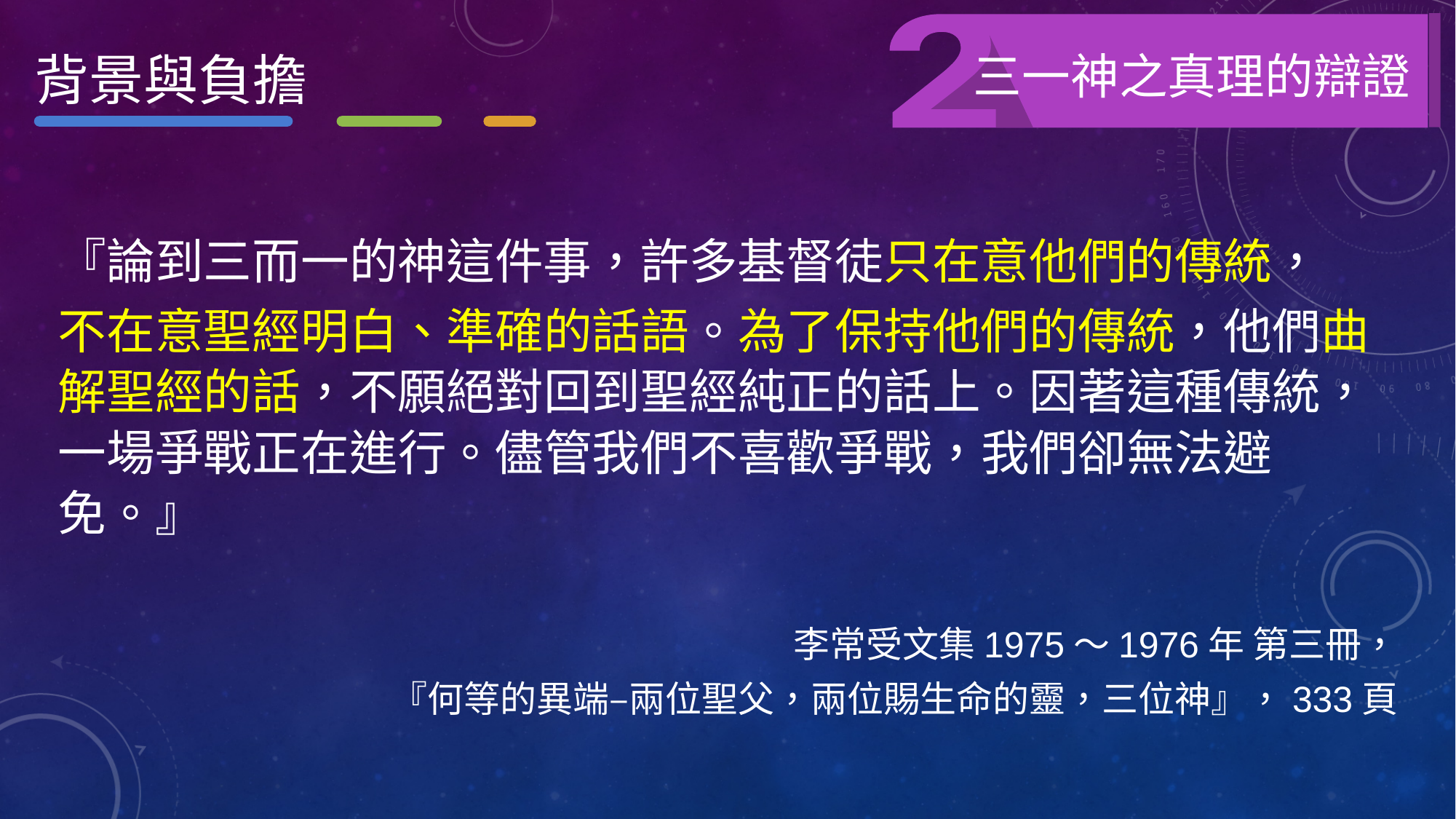

三一神之真理的辯證
背景與負擔

『論到三而一的神這件事，許多基督徒只在意他們的傳統，
不在意聖經明白、準確的話語。為了保持他們的傳統，他們曲解聖經的話，不願絕對回到聖經純正的話上。因著這種傳統，一場爭戰正在進行。儘管我們不喜歡爭戰，我們卻無法避免。』

李常受文集1975～1976年 第三冊，
『何等的異端–兩位聖父，兩位賜生命的靈，三位神』，333頁